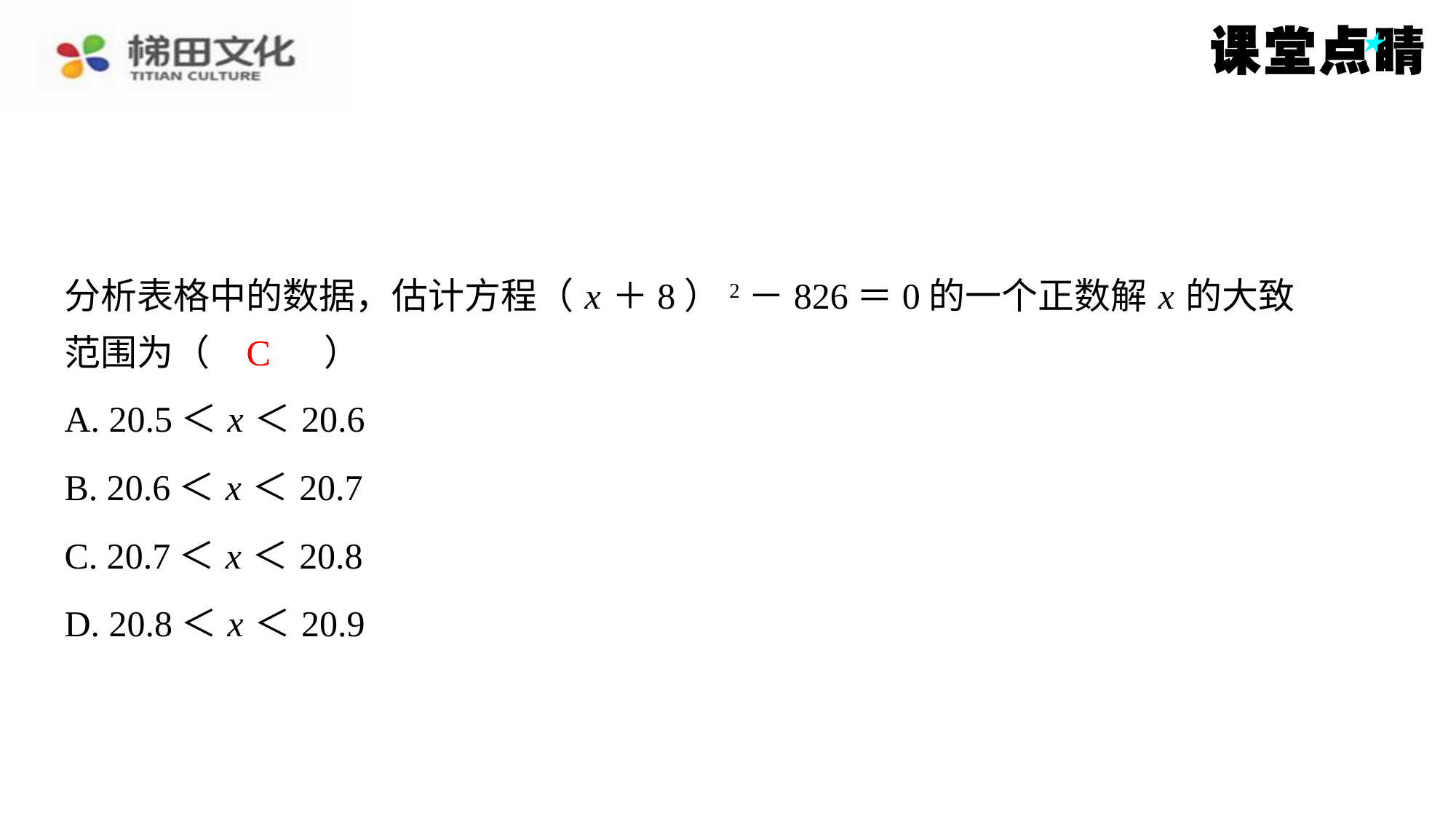

分析表格中的数据，估计方程（ x ＋8）2－826＝0的一个正数解 x 的大致
范围为（　C　）
C
| A. 20.5＜ x ＜20.6 |
| --- |
| B. 20.6＜ x ＜20.7 |
| C. 20.7＜ x ＜20.8 |
| D. 20.8＜ x ＜20.9 |